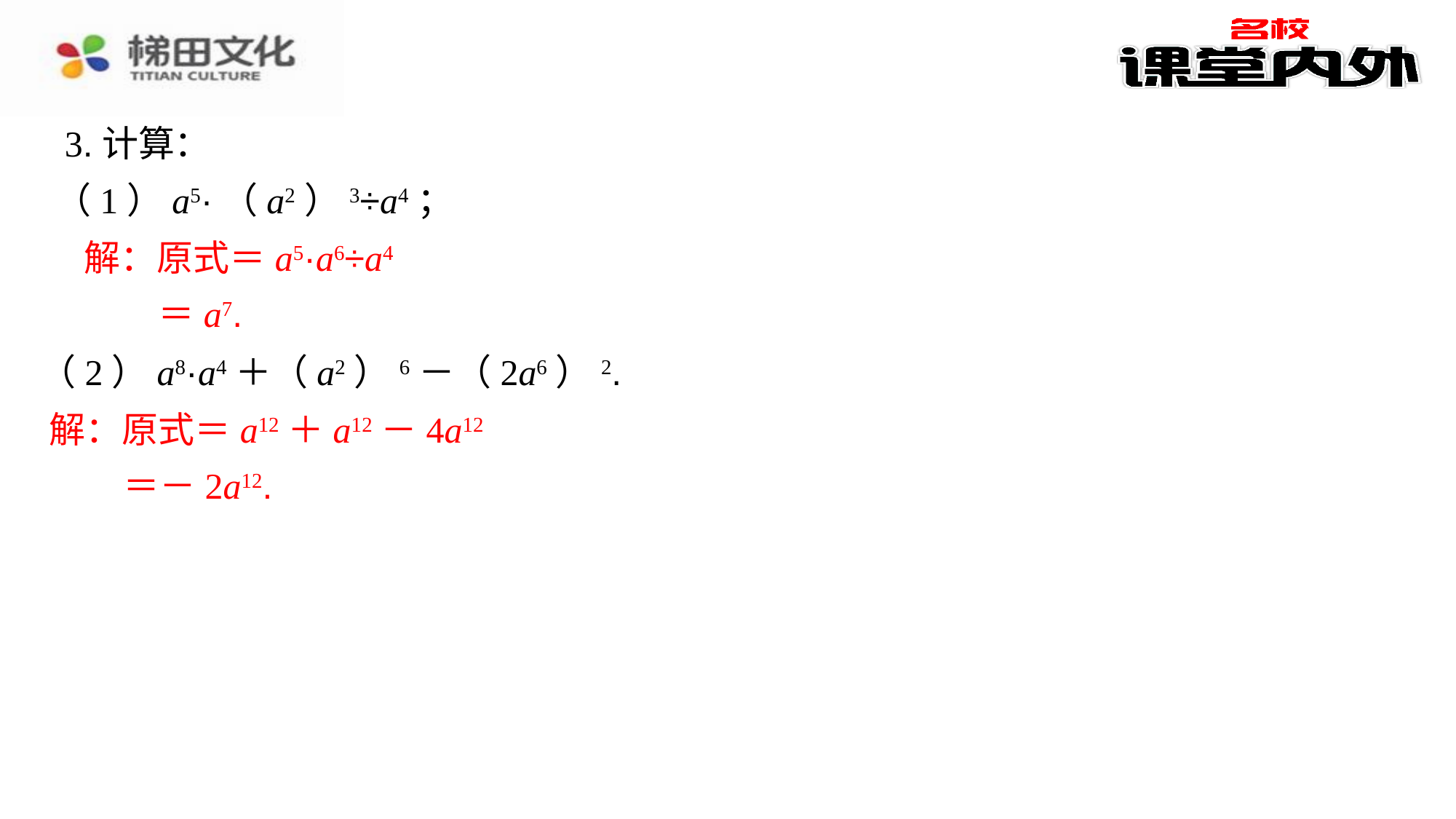

3.计算：
（1）a5·（a2）3÷a4；
解：原式＝a5·a6÷a4
        ＝a7.
（2）a8·a4＋（a2）6－（2a6）2.
解：原式＝a12＋a12－4a12
        ＝－2a12.